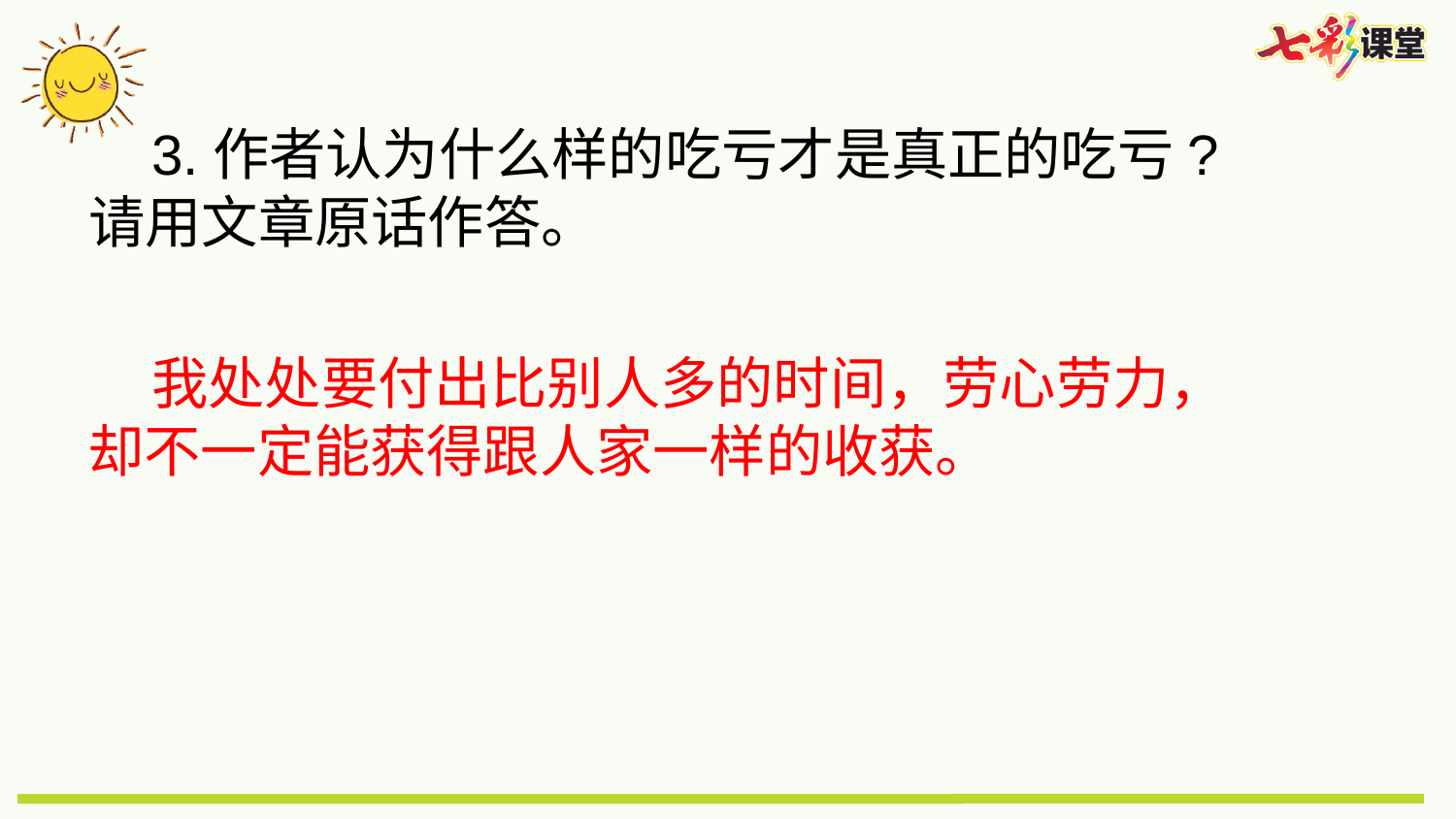

3.作者认为什么样的吃亏才是真正的吃亏?请用文章原话作答。
    我处处要付出比别人多的时间，劳心劳力，却不一定能获得跟人家一样的收获。